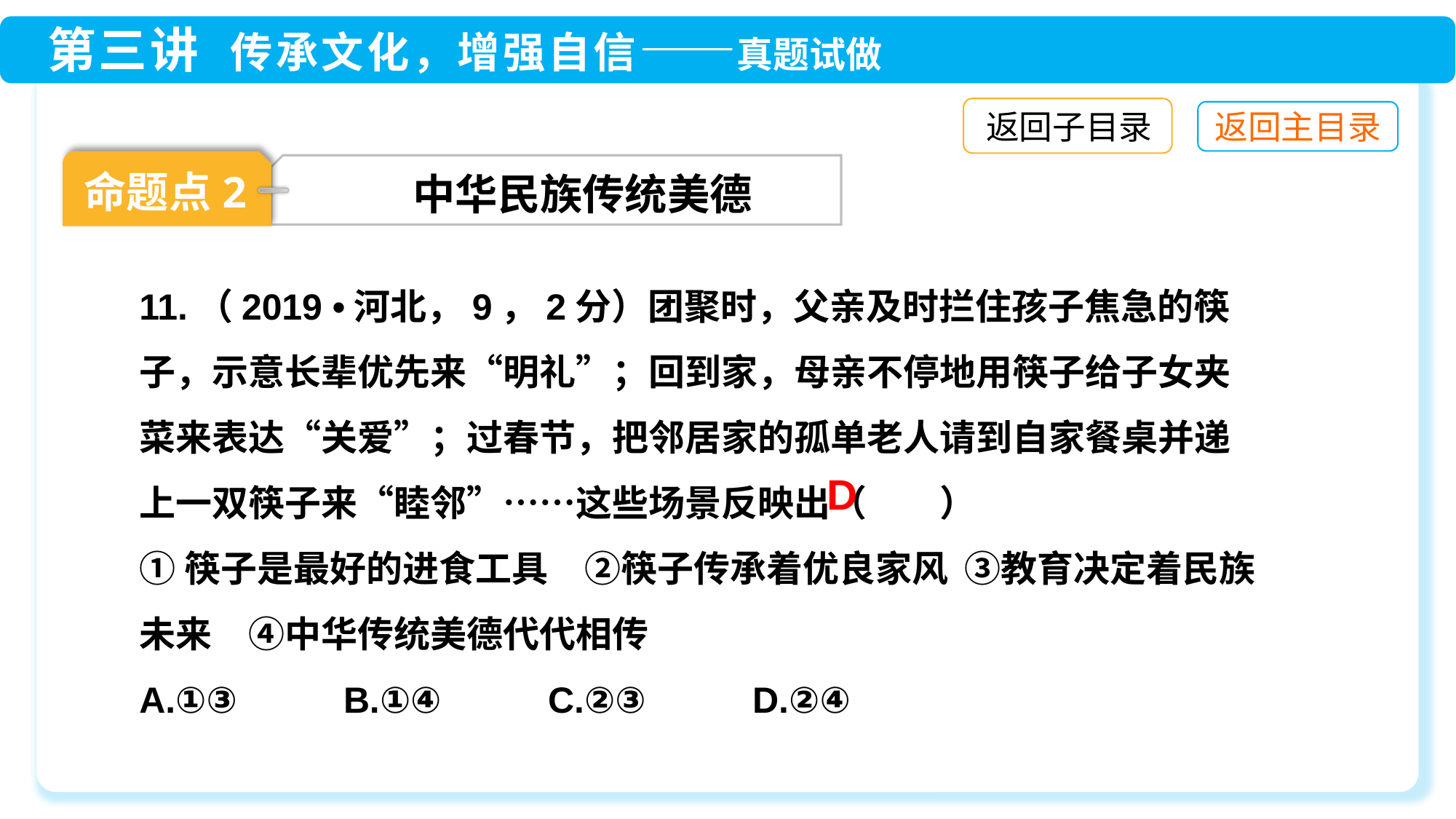

返回子目录

命题点2
中华民族传统美德

11.（2019 •河北，9，2分）团聚时，父亲及时拦住孩子焦急的筷子，示意长辈优先来“明礼”；回到家，母亲不停地用筷子给子女夹菜来表达“关爱”；过春节，把邻居家的孤单老人请到自家餐桌并递上一双筷子来“睦邻”……这些场景反映出（　　）
①筷子是最好的进食工具　②筷子传承着优良家风  ③教育决定着民族未来　④中华传统美德代代相传
A.①③　　  B.①④　　  C.②③　　  D.②④
D